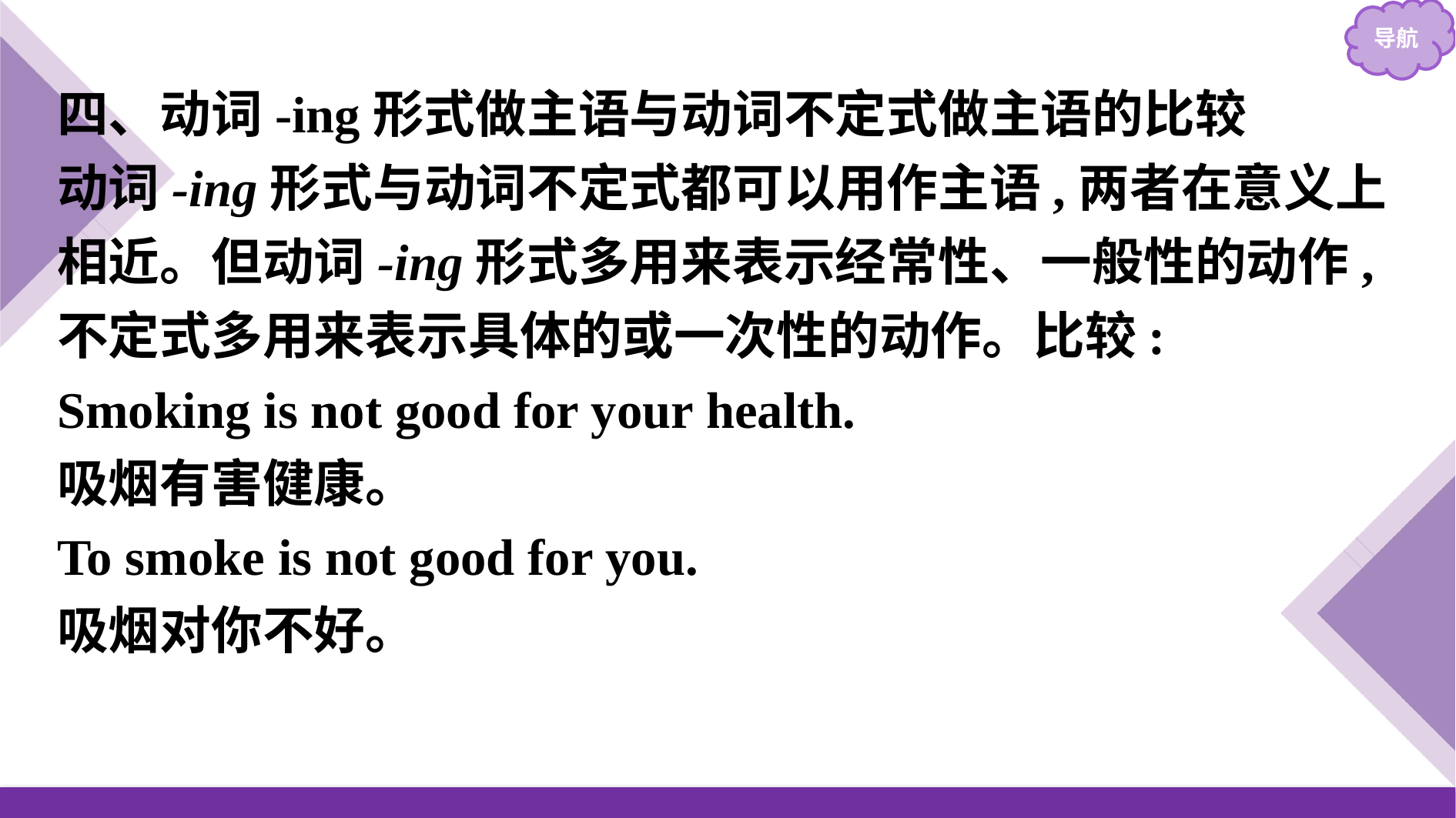

四、动词-ing形式做主语与动词不定式做主语的比较
动词-ing形式与动词不定式都可以用作主语,两者在意义上相近。但动词-ing形式多用来表示经常性、一般性的动作,不定式多用来表示具体的或一次性的动作。比较:
Smoking is not good for your health.
吸烟有害健康。
To smoke is not good for you.
吸烟对你不好。